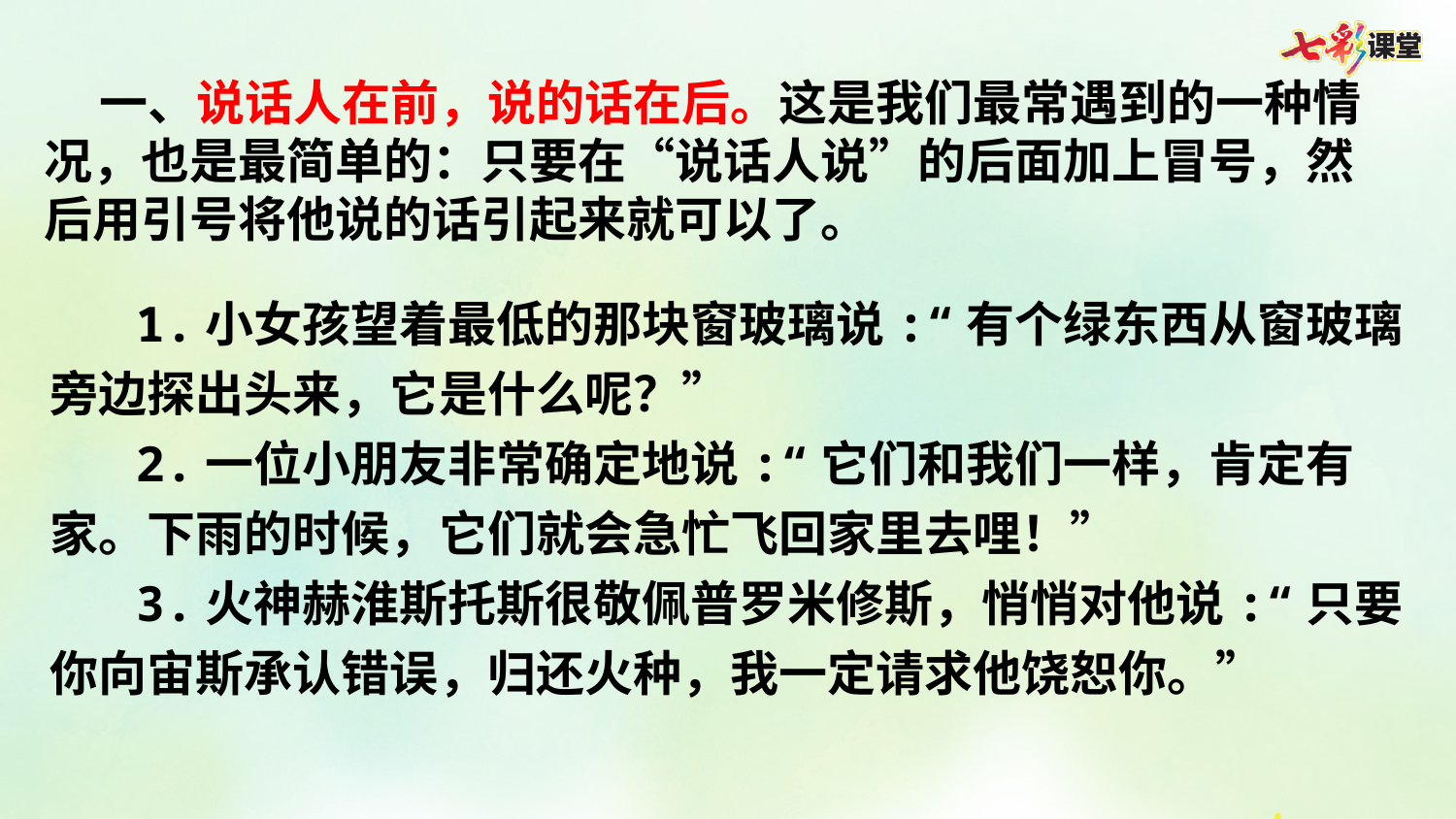

一、说话人在前，说的话在后。这是我们最常遇到的一种情况，也是最简单的：只要在“说话人说”的后面加上冒号，然后用引号将他说的话引起来就可以了。
1.小女孩望着最低的那块窗玻璃说:“有个绿东西从窗玻璃旁边探出头来，它是什么呢？”
2.一位小朋友非常确定地说:“它们和我们一样，肯定有家。下雨的时候，它们就会急忙飞回家里去哩！”
3.火神赫淮斯托斯很敬佩普罗米修斯，悄悄对他说:“只要你向宙斯承认错误，归还火种，我一定请求他饶恕你。”